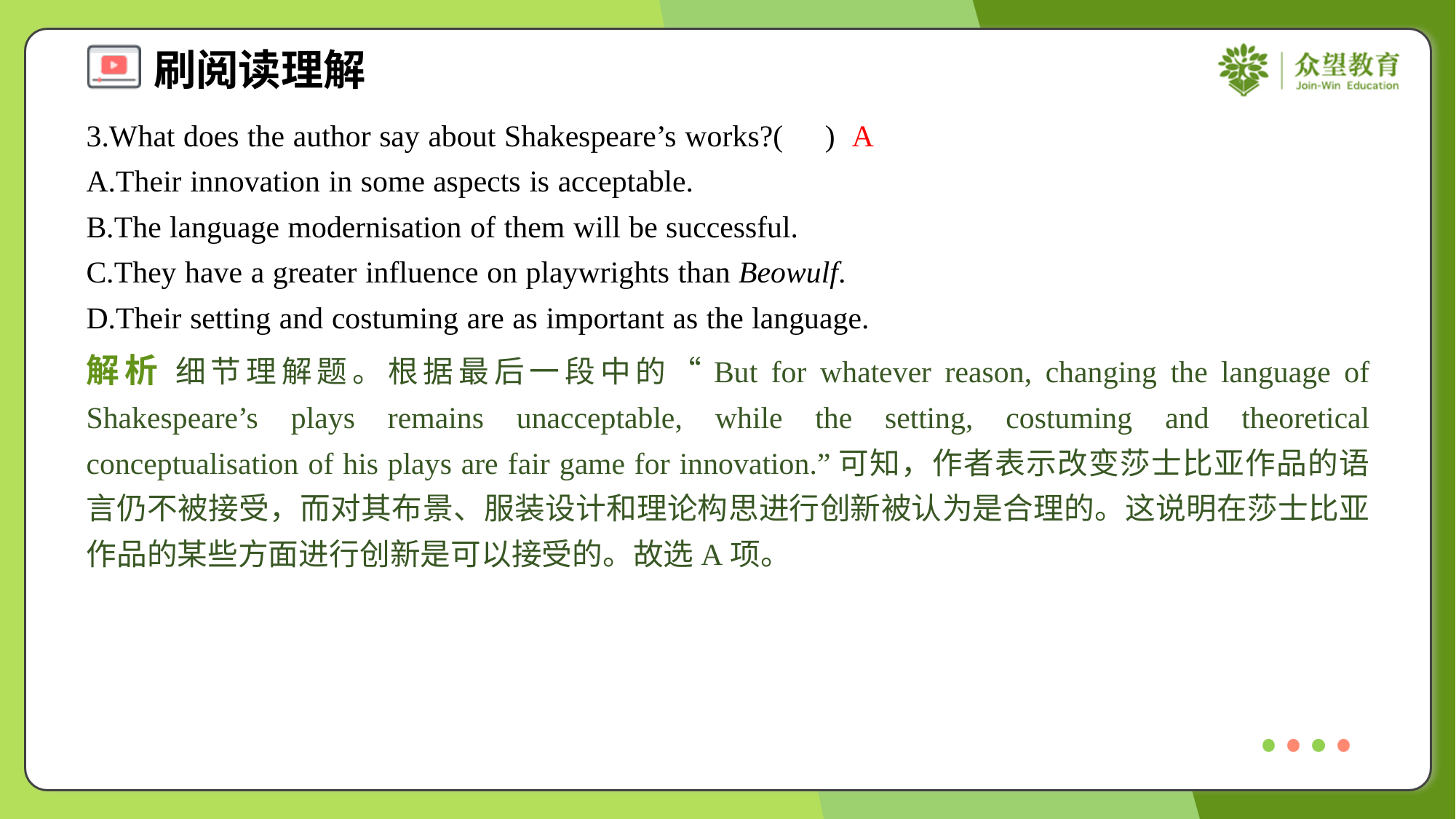

3.What does the author say about Shakespeare’s works?(     )
A
A.Their innovation in some aspects is acceptable.
B.The language modernisation of them will be successful.
C.They have a greater influence on playwrights than Beowulf.
D.Their setting and costuming are as important as the language.
解析 细节理解题。根据最后一段中的“But for whatever reason, changing the language of Shakespeare’s plays remains unacceptable, while the setting, costuming and theoretical conceptualisation of his plays are fair game for innovation.”可知，作者表示改变莎士比亚作品的语言仍不被接受，而对其布景、服装设计和理论构思进行创新被认为是合理的。这说明在莎士比亚作品的某些方面进行创新是可以接受的。故选A项。